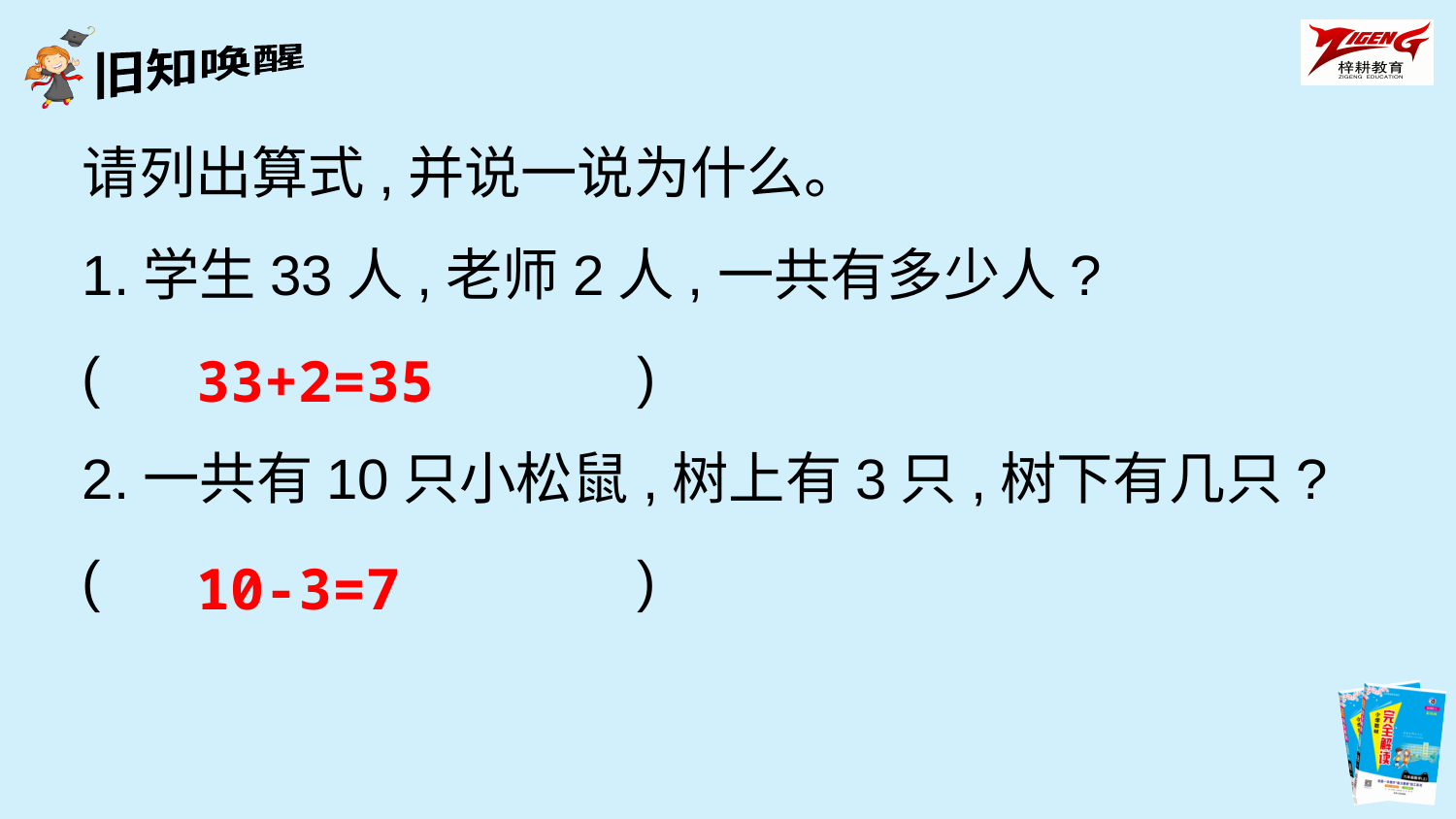

请列出算式,并说一说为什么。
1.学生33人,老师2人,一共有多少人?
(　　　　　　　　　)
2.一共有10只小松鼠,树上有3只,树下有几只?
(　　　　　　　　　)
33+2=35
10-3=7